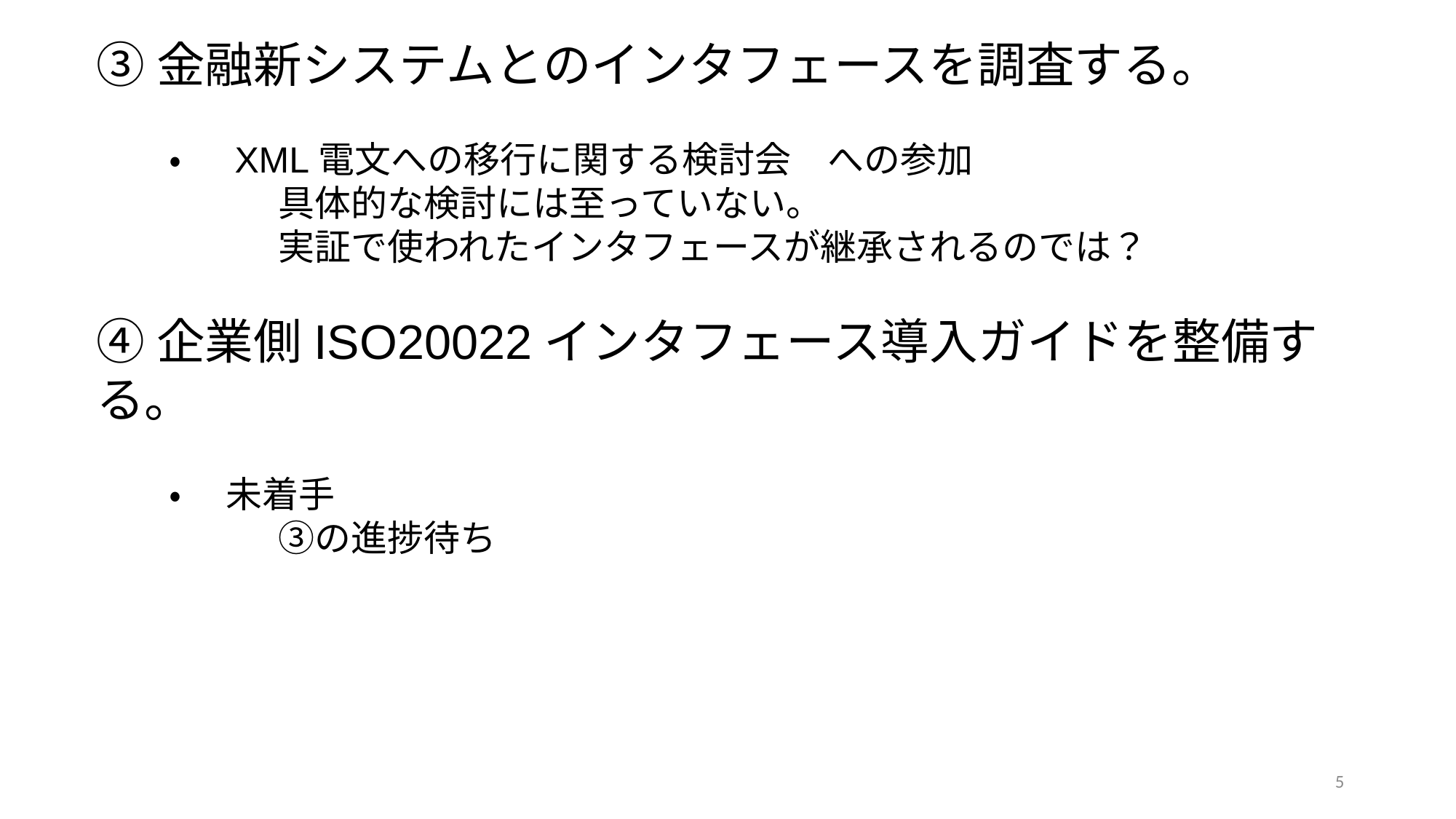

③金融新システムとのインタフェースを調査する。

　　・　 XML電文への移行に関する検討会　への参加
　　　　　具体的な検討には至っていない。
　　　　　実証で使われたインタフェースが継承されるのでは？

④企業側ISO20022インタフェース導入ガイドを整備する。

　　・　 未着手
　　　　　③の進捗待ち

5